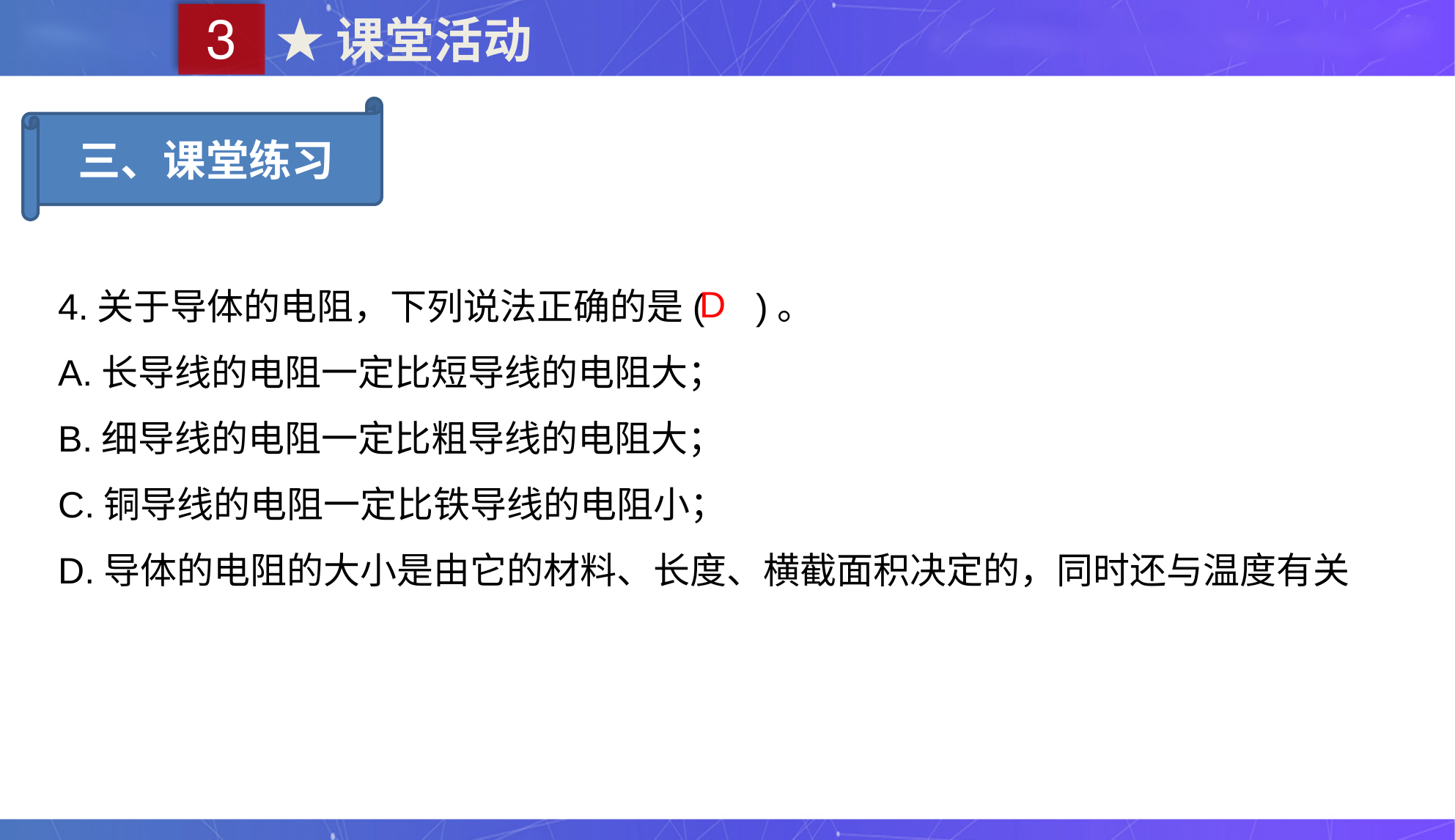

3
★课堂活动
三、课堂练习
4.关于导体的电阻，下列说法正确的是(     )。
A.长导线的电阻一定比短导线的电阻大；
B.细导线的电阻一定比粗导线的电阻大；
C.铜导线的电阻一定比铁导线的电阻小；
D.导体的电阻的大小是由它的材料、长度、横截面积决定的，同时还与温度有关
D